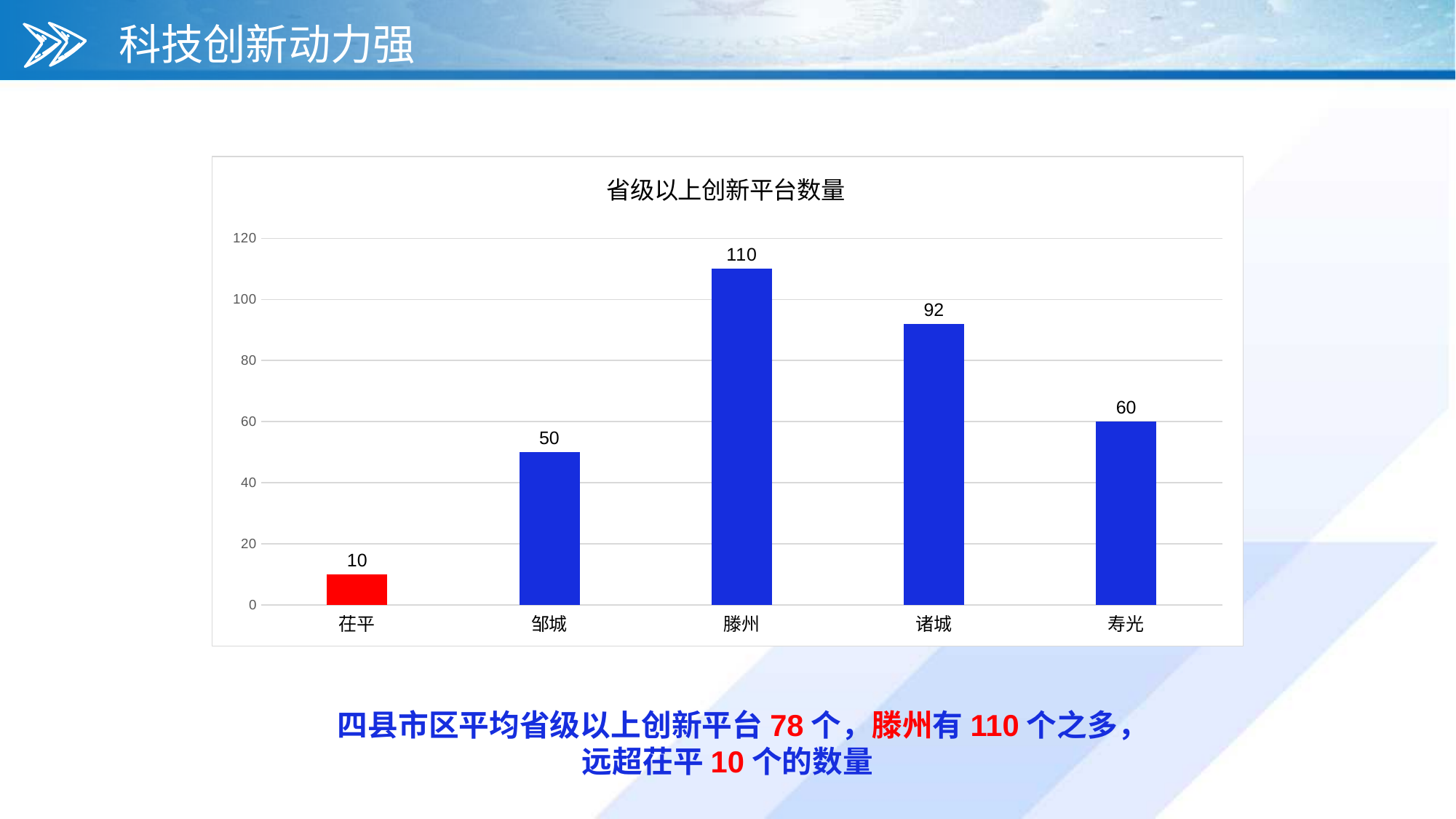

科技创新动力强

### Chart: 省级以上创新平台数量

| Category |  |
|---|---|
| 茌平 | 10.0 |
| 邹城 | 50.0 |
| 滕州 | 110.0 |
| 诸城 | 92.0 |
| 寿光 | 60.0 |
四县市区平均省级以上创新平台78个，滕州有110个之多，远超茌平10个的数量